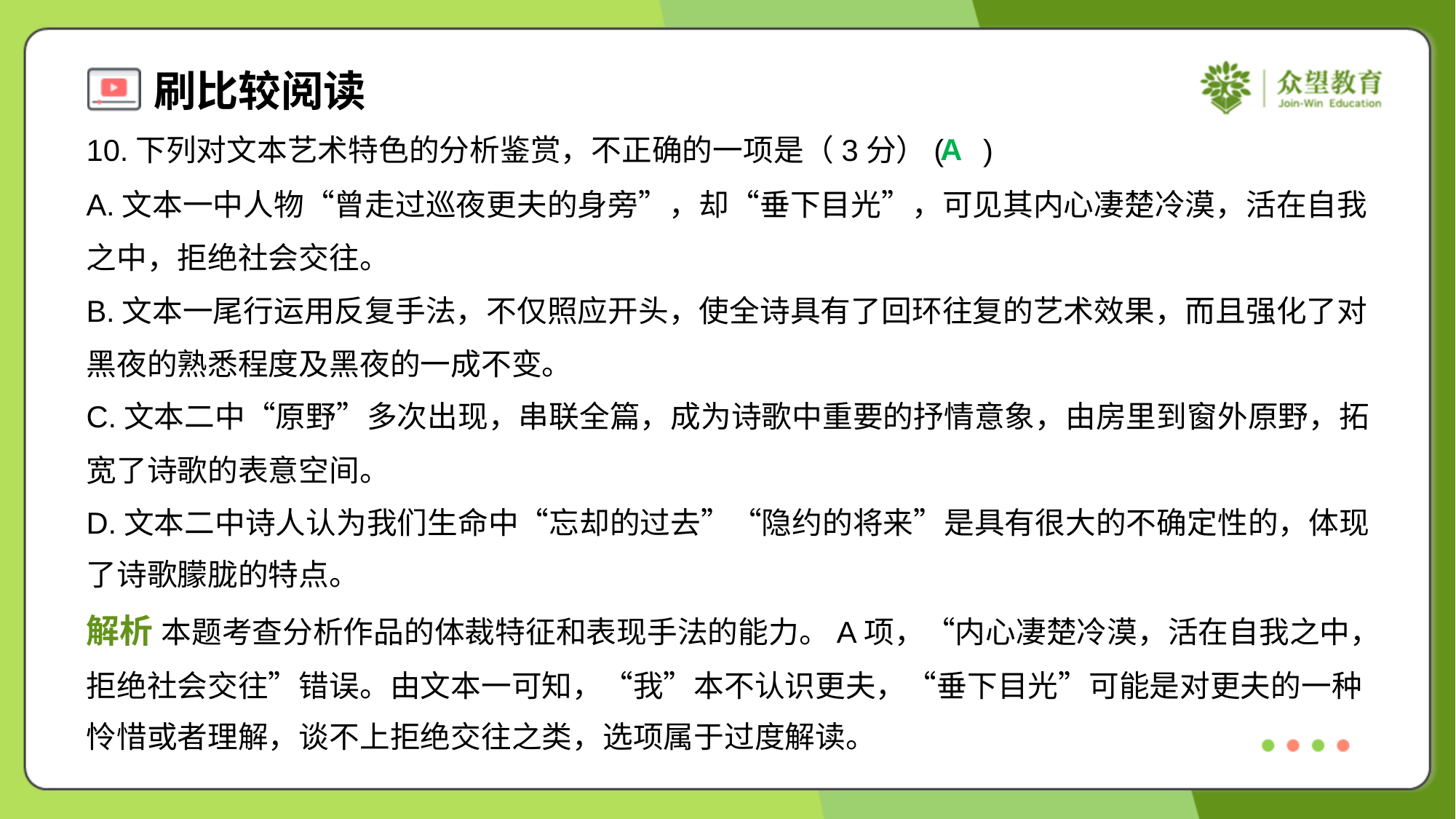

A
10.下列对文本艺术特色的分析鉴赏，不正确的一项是（3分）(     )
A.文本一中人物“曾走过巡夜更夫的身旁”，却“垂下目光”，可见其内心凄楚冷漠，活在自我
之中，拒绝社会交往。
B.文本一尾行运用反复手法，不仅照应开头，使全诗具有了回环往复的艺术效果，而且强化了对
黑夜的熟悉程度及黑夜的一成不变。
C.文本二中“原野”多次出现，串联全篇，成为诗歌中重要的抒情意象，由房里到窗外原野，拓
宽了诗歌的表意空间。
D.文本二中诗人认为我们生命中“忘却的过去”“隐约的将来”是具有很大的不确定性的，体现
了诗歌朦胧的特点。
解析 本题考查分析作品的体裁特征和表现手法的能力。A项，“内心凄楚冷漠，活在自我之中，
拒绝社会交往”错误。由文本一可知，“我”本不认识更夫，“垂下目光”可能是对更夫的一种
怜惜或者理解，谈不上拒绝交往之类，选项属于过度解读。